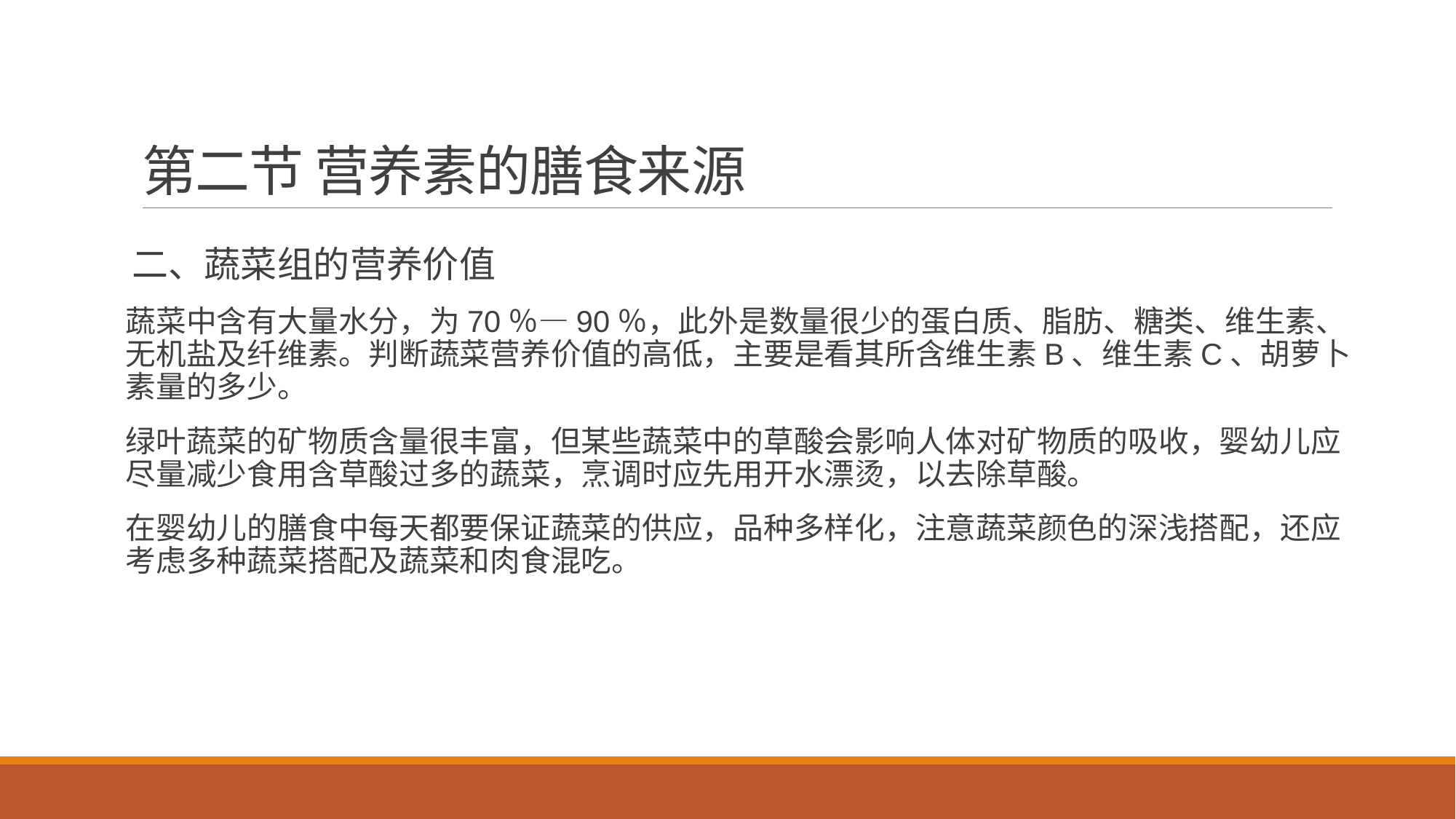

# 第二节 营养素的膳食来源
 二、蔬菜组的营养价值
蔬菜中含有大量水分，为70％—90％，此外是数量很少的蛋白质、脂肪、糖类、维生素、无机盐及纤维素。判断蔬菜营养价值的高低，主要是看其所含维生素B、维生素C、胡萝卜素量的多少。
绿叶蔬菜的矿物质含量很丰富，但某些蔬菜中的草酸会影响人体对矿物质的吸收，婴幼儿应尽量减少食用含草酸过多的蔬菜，烹调时应先用开水漂烫，以去除草酸。
在婴幼儿的膳食中每天都要保证蔬菜的供应，品种多样化，注意蔬菜颜色的深浅搭配，还应考虑多种蔬菜搭配及蔬菜和肉食混吃。